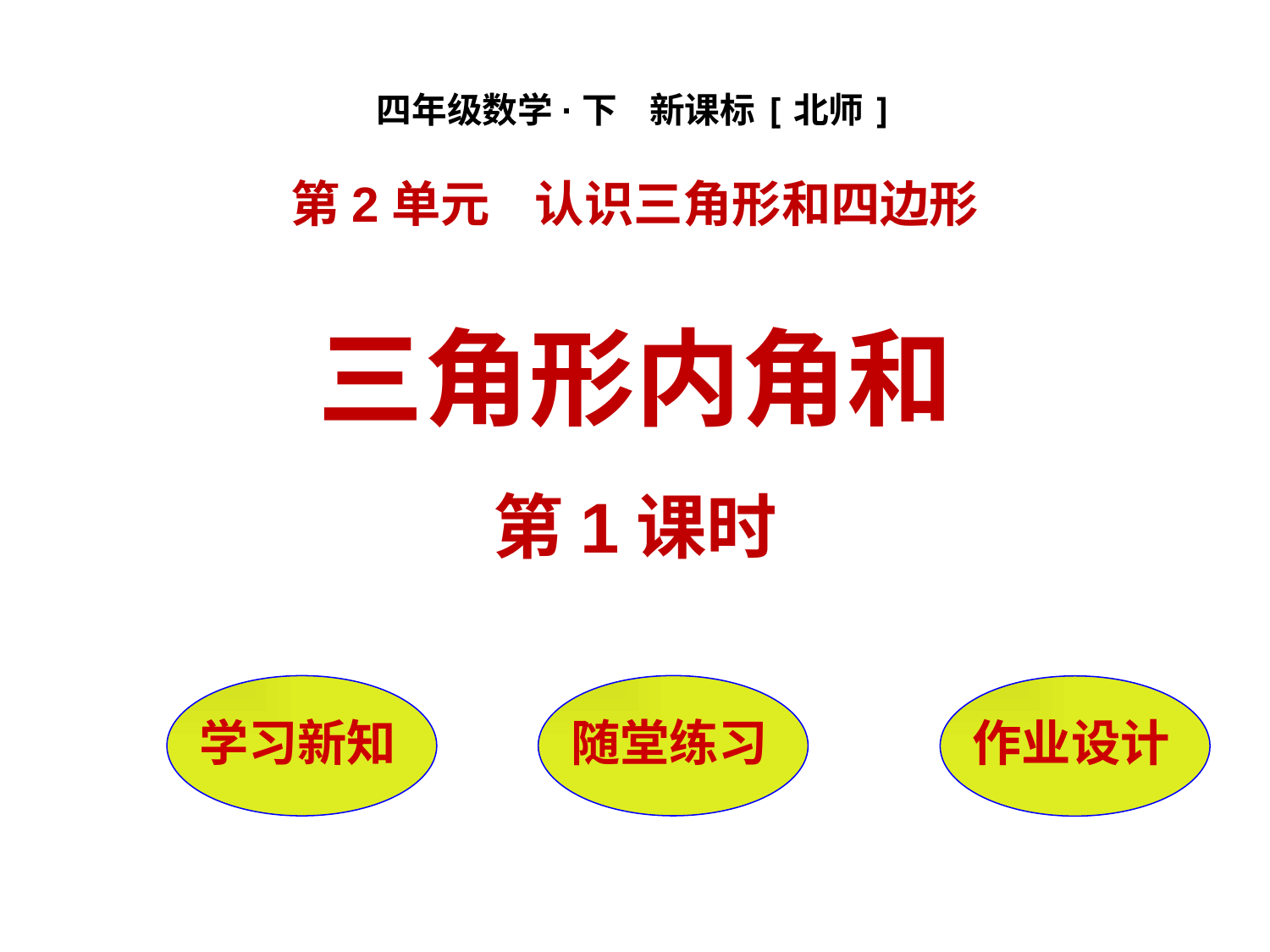

四年级数学·下    新课标[北师]
第2单元    认识三角形和四边形
三角形内角和
第1课时

随堂练习

学习新知

作业设计